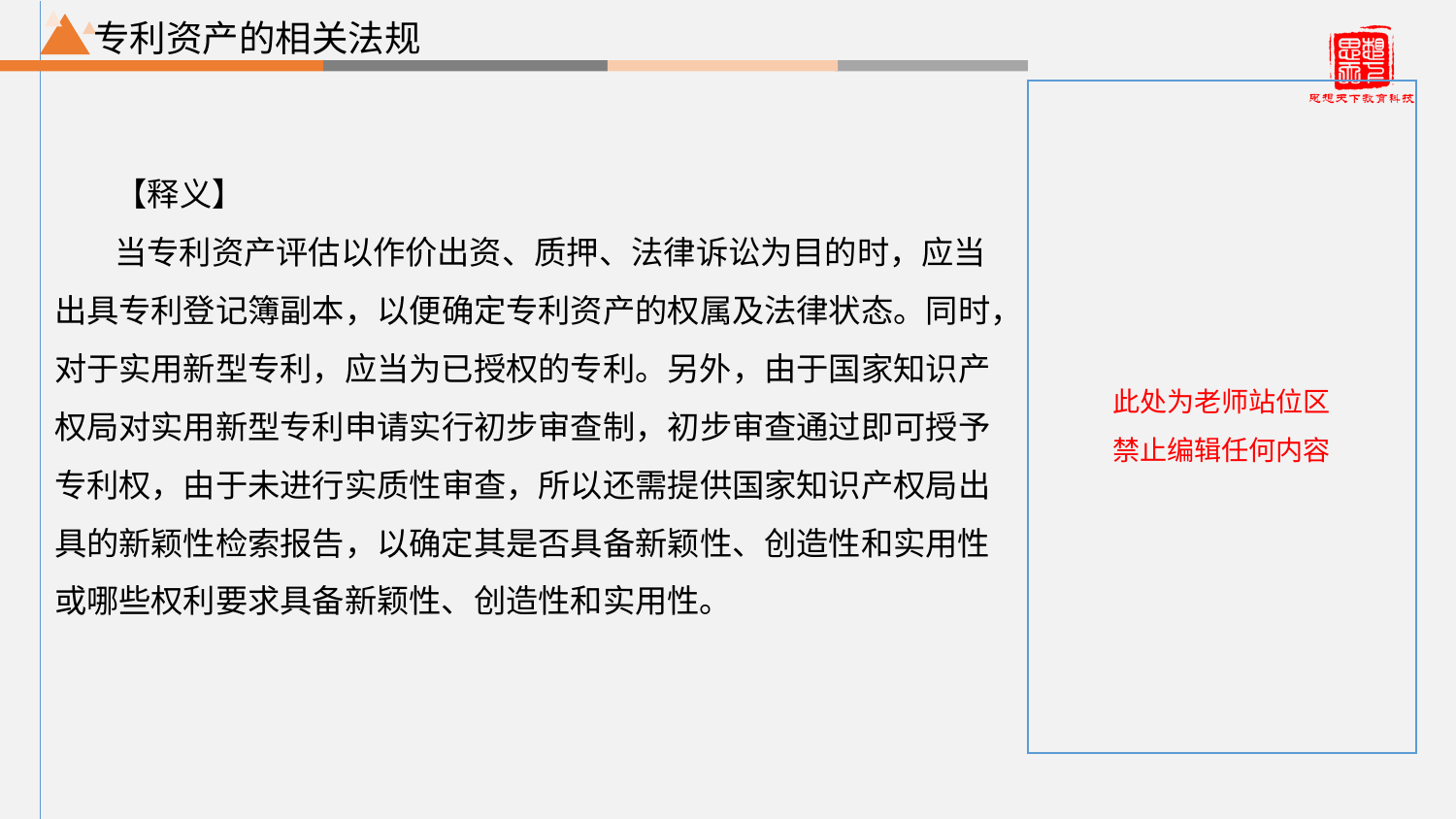

专利资产的相关法规
【释义】
当专利资产评估以作价出资、质押、法律诉讼为目的时，应当出具专利登记簿副本，以便确定专利资产的权属及法律状态。同时，对于实用新型专利，应当为已授权的专利。另外，由于国家知识产权局对实用新型专利申请实行初步审查制，初步审查通过即可授予专利权，由于未进行实质性审查，所以还需提供国家知识产权局出具的新颖性检索报告，以确定其是否具备新颖性、创造性和实用性或哪些权利要求具备新颖性、创造性和实用性。
84